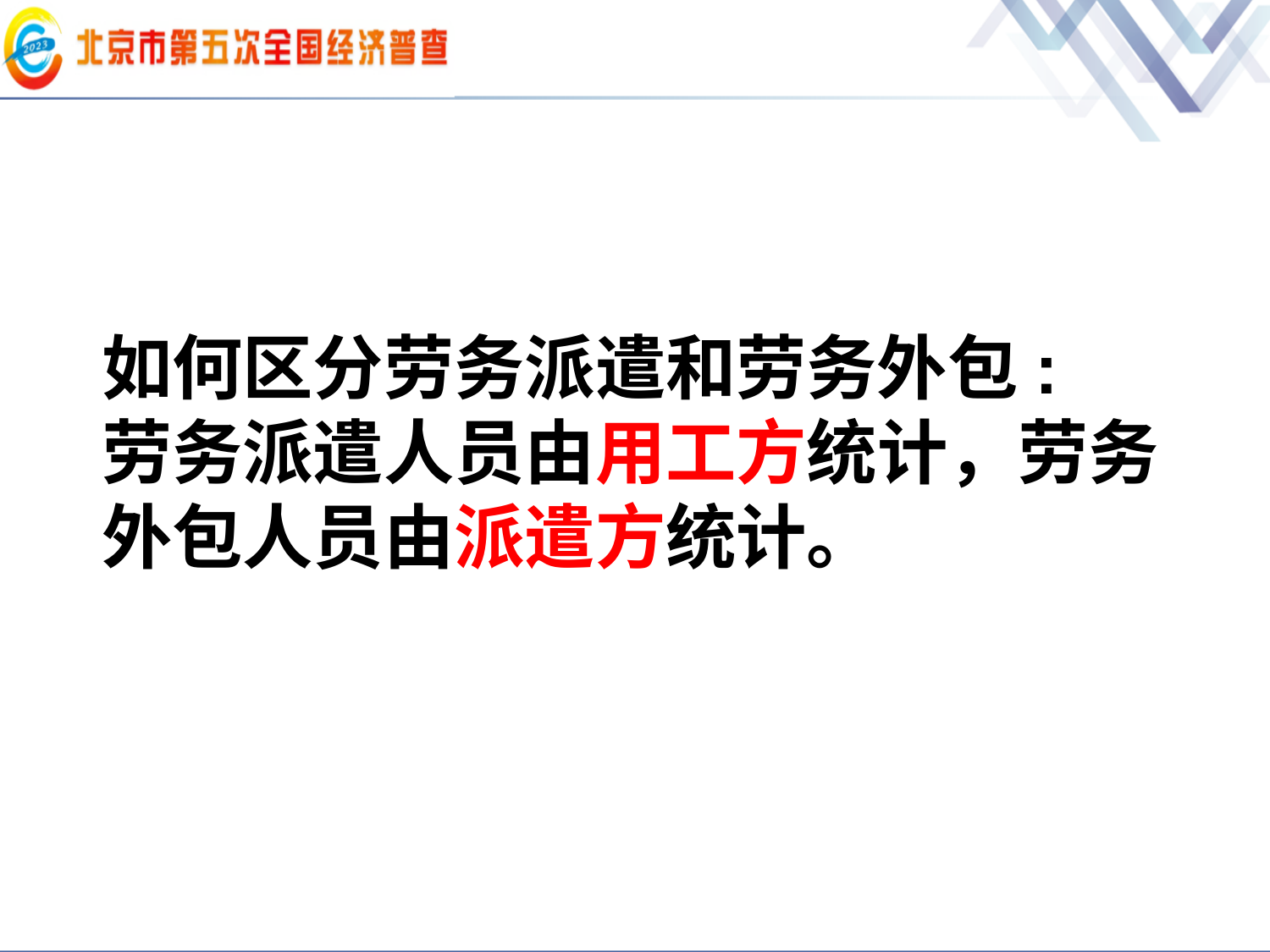

如何区分劳务派遣和劳务外包:
劳务派遣人员由用工方统计，劳务外包人员由派遣方统计。